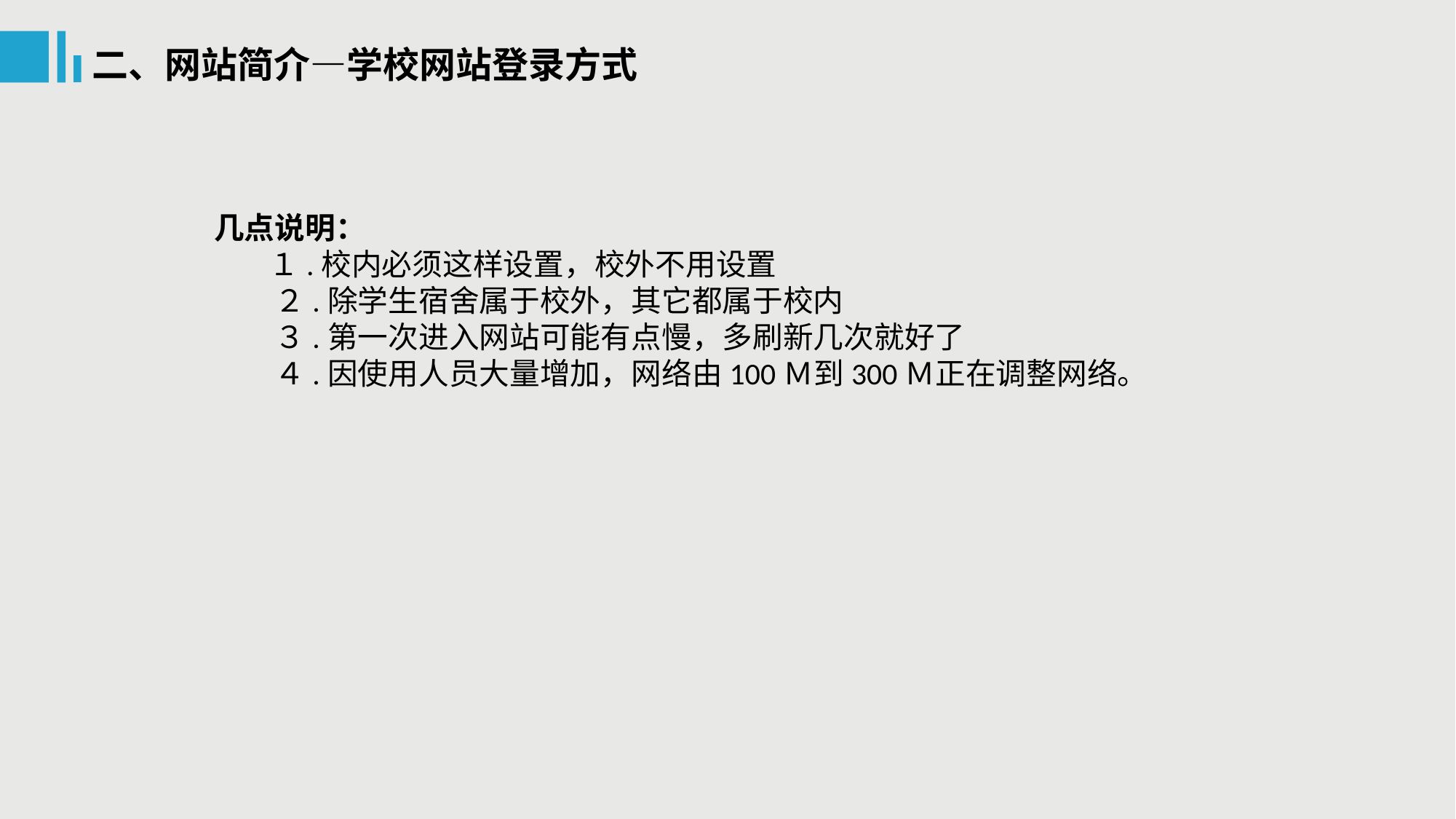

二、网站简介—学校网站登录方式

几点说明：
　　１.校内必须这样设置，校外不用设置
　　２.除学生宿舍属于校外，其它都属于校内
　　３.第一次进入网站可能有点慢，多刷新几次就好了
　　４.因使用人员大量增加，网络由100Ｍ到300Ｍ正在调整网络。